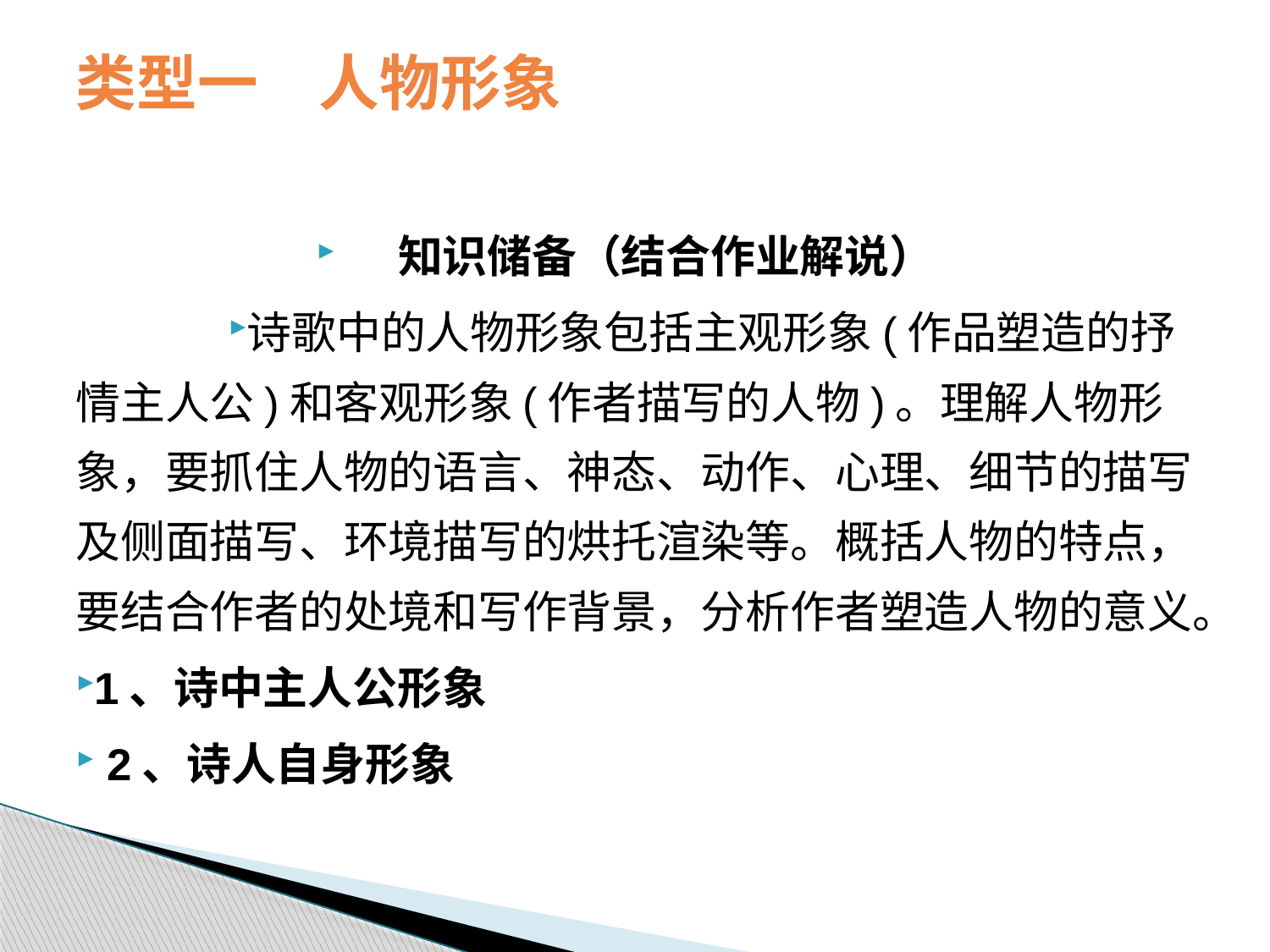

# 类型一　人物形象
知识储备（结合作业解说）
诗歌中的人物形象包括主观形象(作品塑造的抒情主人公)和客观形象(作者描写的人物)。理解人物形象，要抓住人物的语言、神态、动作、心理、细节的描写及侧面描写、环境描写的烘托渲染等。概括人物的特点，要结合作者的处境和写作背景，分析作者塑造人物的意义。
1、诗中主人公形象
 2、诗人自身形象